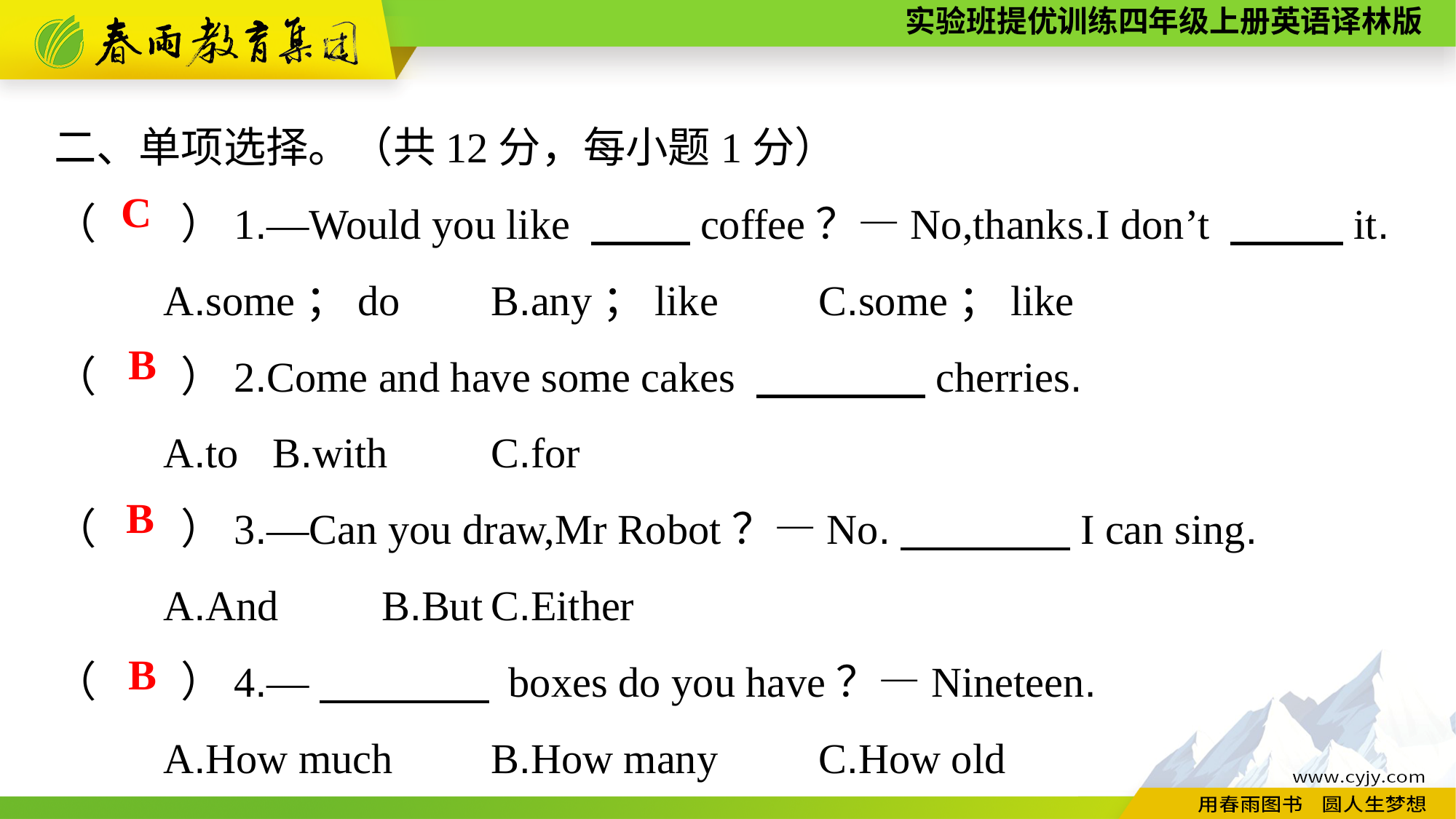

二、单项选择。（共12分，每小题1分）
（　　）1.—Would you like 　      coffee？—No,thanks.I don’t 　　   it.
	A.some；do	B.any；like	C.some；like
（　　）2.Come and have some cakes 　　　　cherries.
	A.to	B.with	C.for
（　　）3.—Can you draw,Mr Robot？—No.　　　　I can sing.
	A.And	B.But	C.Either
（　　）4.—　　　　 boxes do you have？—Nineteen.
	A.How much	B.How many	C.How old
C
B
B
B